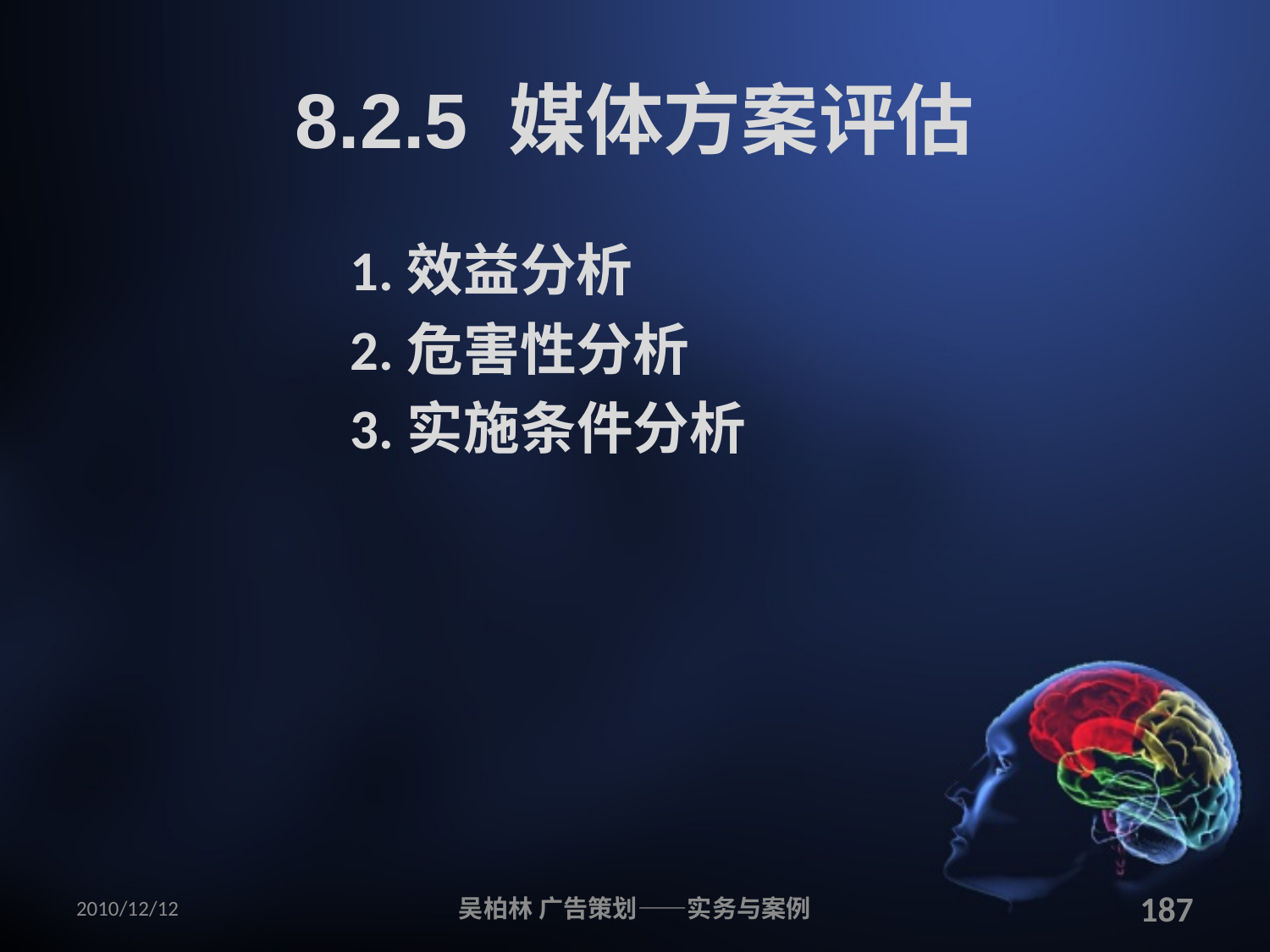

# 8.2.5 媒体方案评估
1.效益分析
2.危害性分析
3.实施条件分析
2010/12/12
吴柏林 广告策划——实务与案例
187